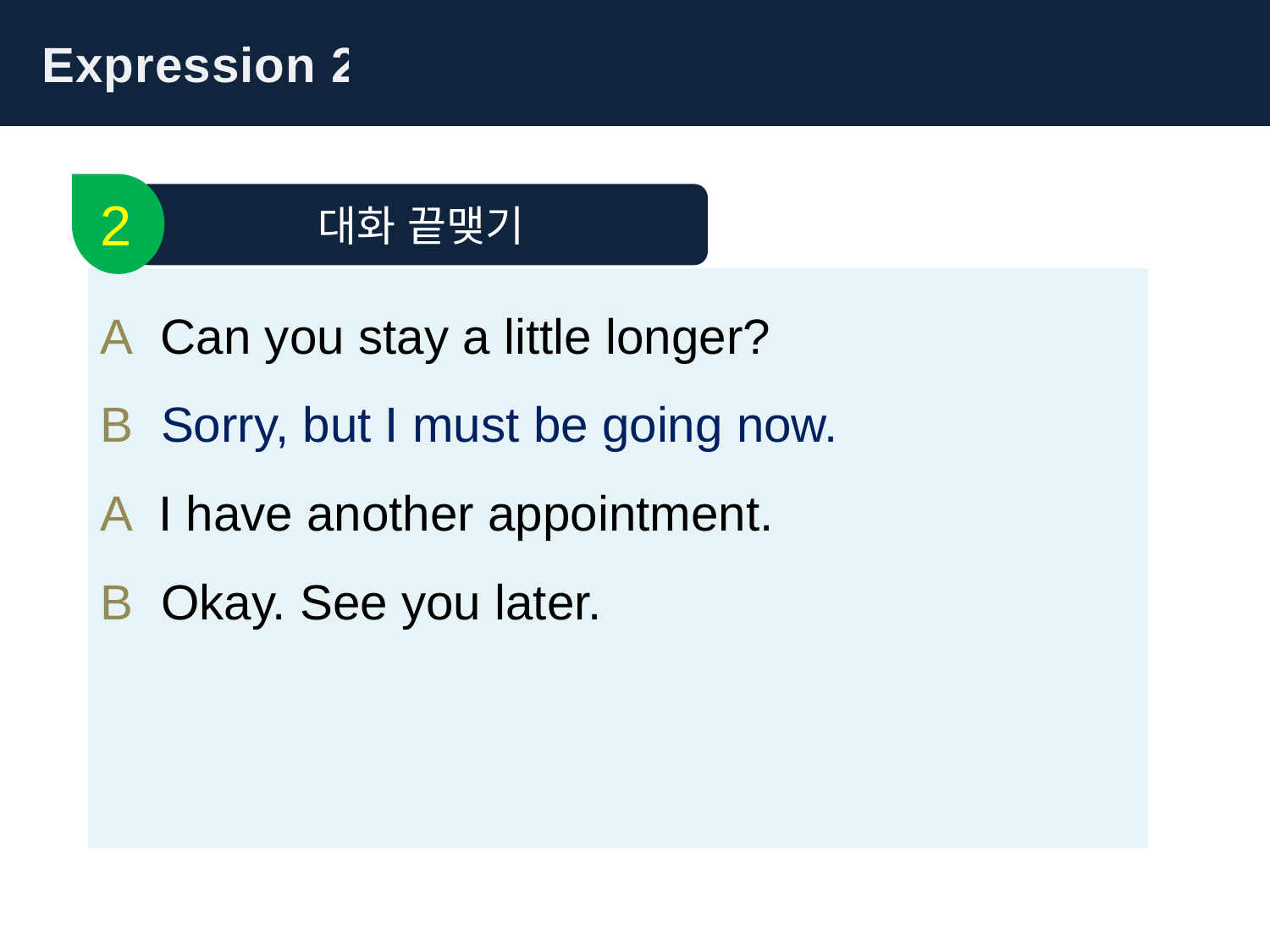

Expression 2

2
대화 끝맺기
A  Can you stay a little longer?
B  Sorry, but I must be going now.
A  I have another appointment.
B  Okay. See you later.